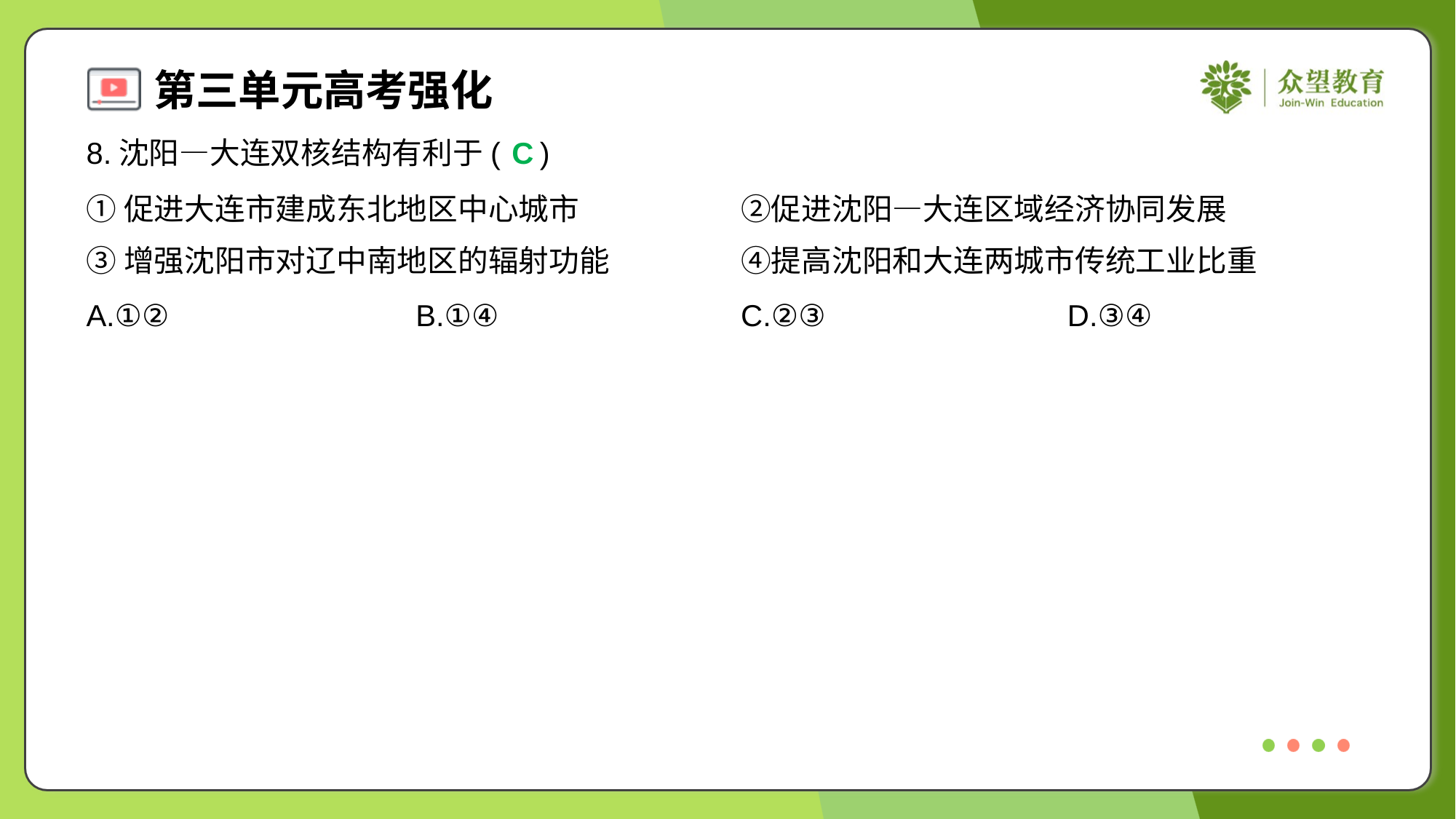

8.沈阳—大连双核结构有利于(     )
C
①促进大连市建成东北地区中心城市	②促进沈阳—大连区域经济协同发展
③增强沈阳市对辽中南地区的辐射功能	④提高沈阳和大连两城市传统工业比重
A.①②	B.①④	C.②③	D.③④